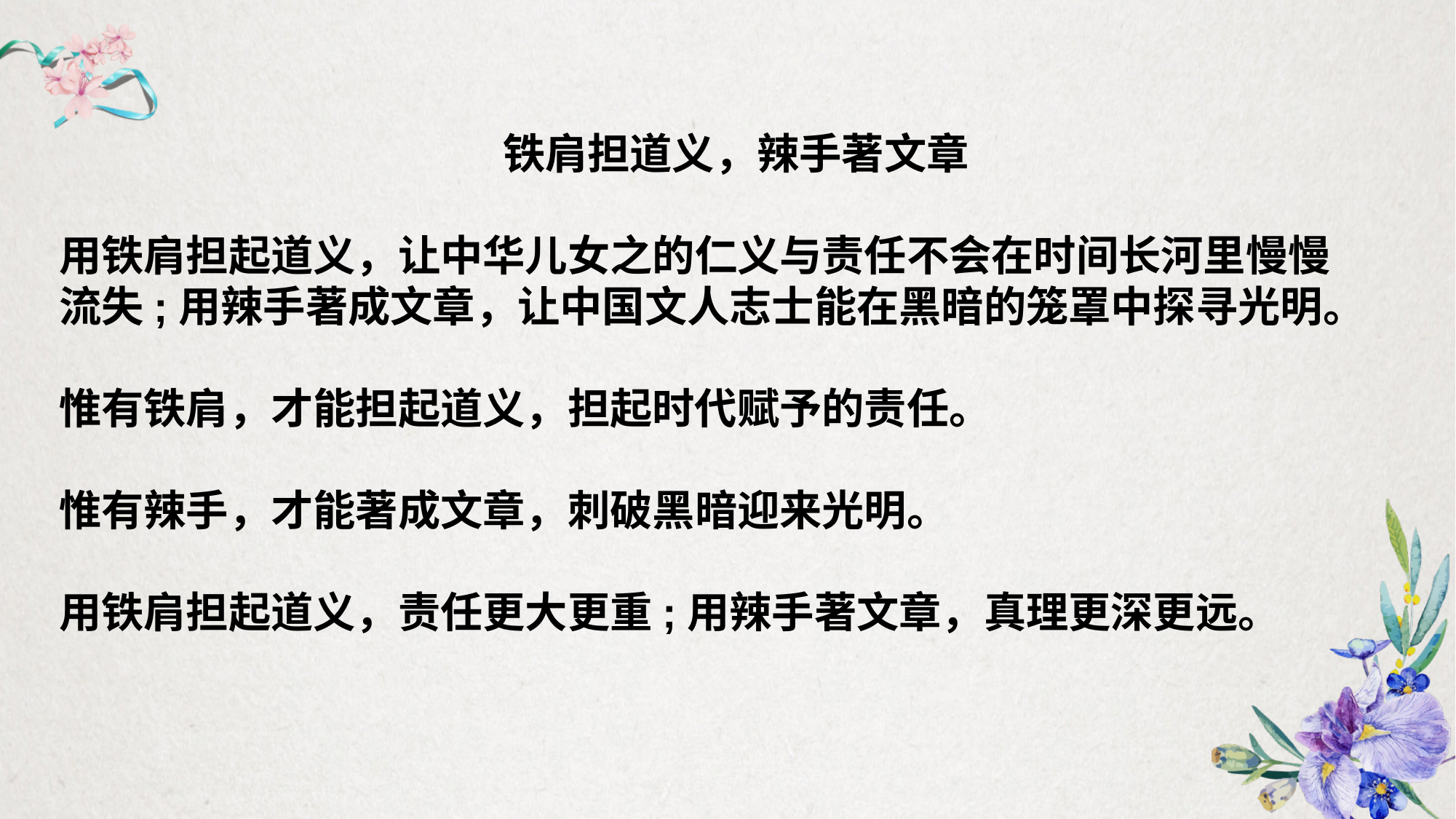

铁肩担道义，辣手著文章

用铁肩担起道义，让中华儿女之的仁义与责任不会在时间长河里慢慢流失;用辣手著成文章，让中国文人志士能在黑暗的笼罩中探寻光明。

惟有铁肩，才能担起道义，担起时代赋予的责任。

惟有辣手，才能著成文章，刺破黑暗迎来光明。

用铁肩担起道义，责任更大更重;用辣手著文章，真理更深更远。